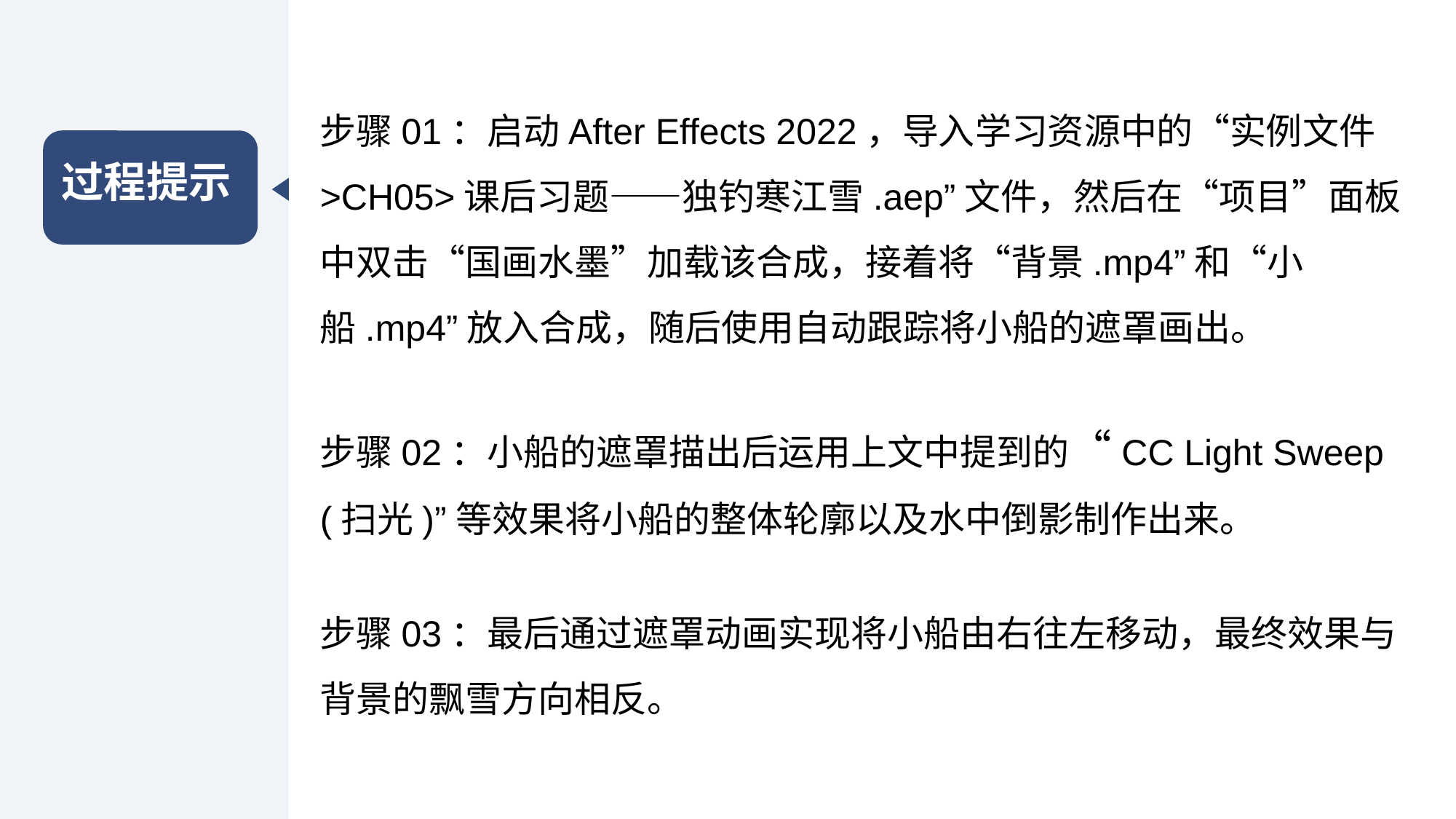

步骤01：启动After Effects 2022，导入学习资源中的“实例文件>CH05>课后习题——独钓寒江雪.aep”文件，然后在“项目”面板中双击“国画水墨”加载该合成，接着将“背景.mp4”和“小船.mp4”放入合成，随后使用自动跟踪将小船的遮罩画出。

步骤02：小船的遮罩描出后运用上文中提到的“CC Light Sweep (扫光)”等效果将小船的整体轮廓以及水中倒影制作出来。

步骤03：最后通过遮罩动画实现将小船由右往左移动，最终效果与背景的飘雪方向相反。

过程提示